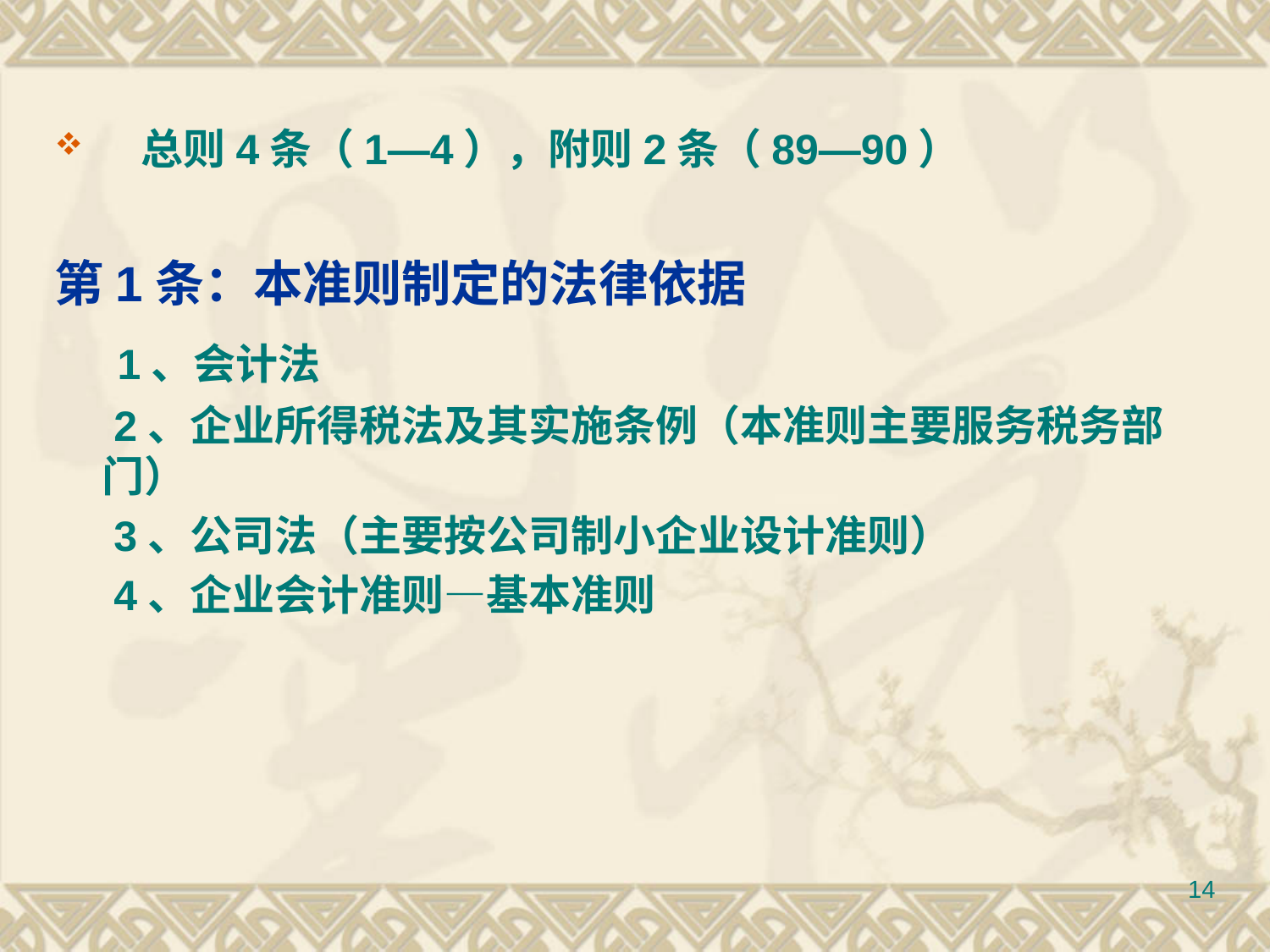

总则4条（1—4），附则2条（89—90）

第1条：本准则制定的法律依据
    1、会计法
     2、企业所得税法及其实施条例（本准则主要服务税务部门）
     3、公司法（主要按公司制小企业设计准则）
     4、企业会计准则—基本准则
14